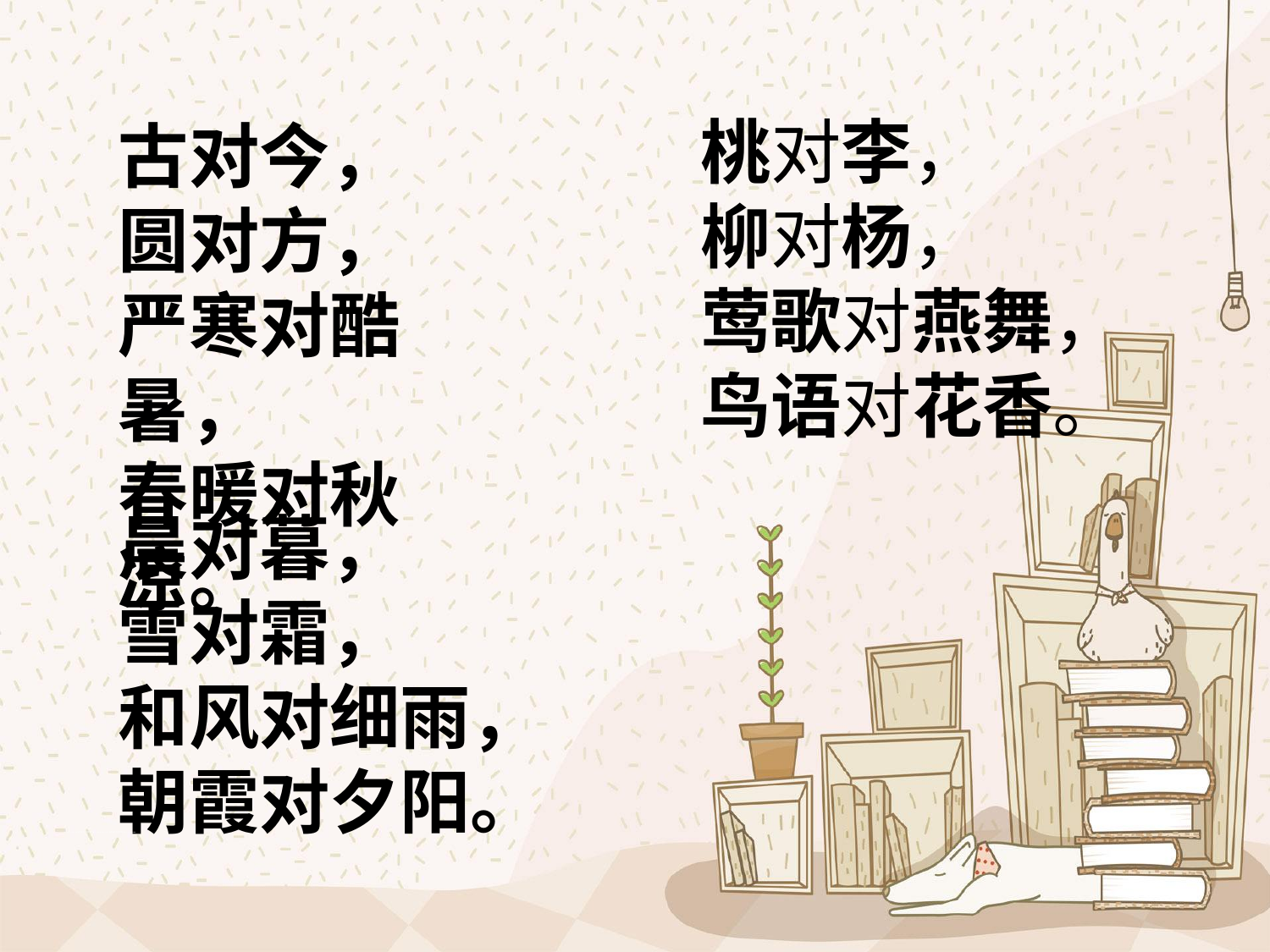

桃对李，
柳对杨，
莺歌对燕舞，
鸟语对花香。
古对今，
圆对方，
严寒对酷暑，
春暖对秋凉。
晨对暮，
雪对霜，
和风对细雨，
朝霞对夕阳。
http://lspjy.com绿色圃中小学教育网http://www.lspjy.com  绿色圃中学资源网http://cz.lspjy.com